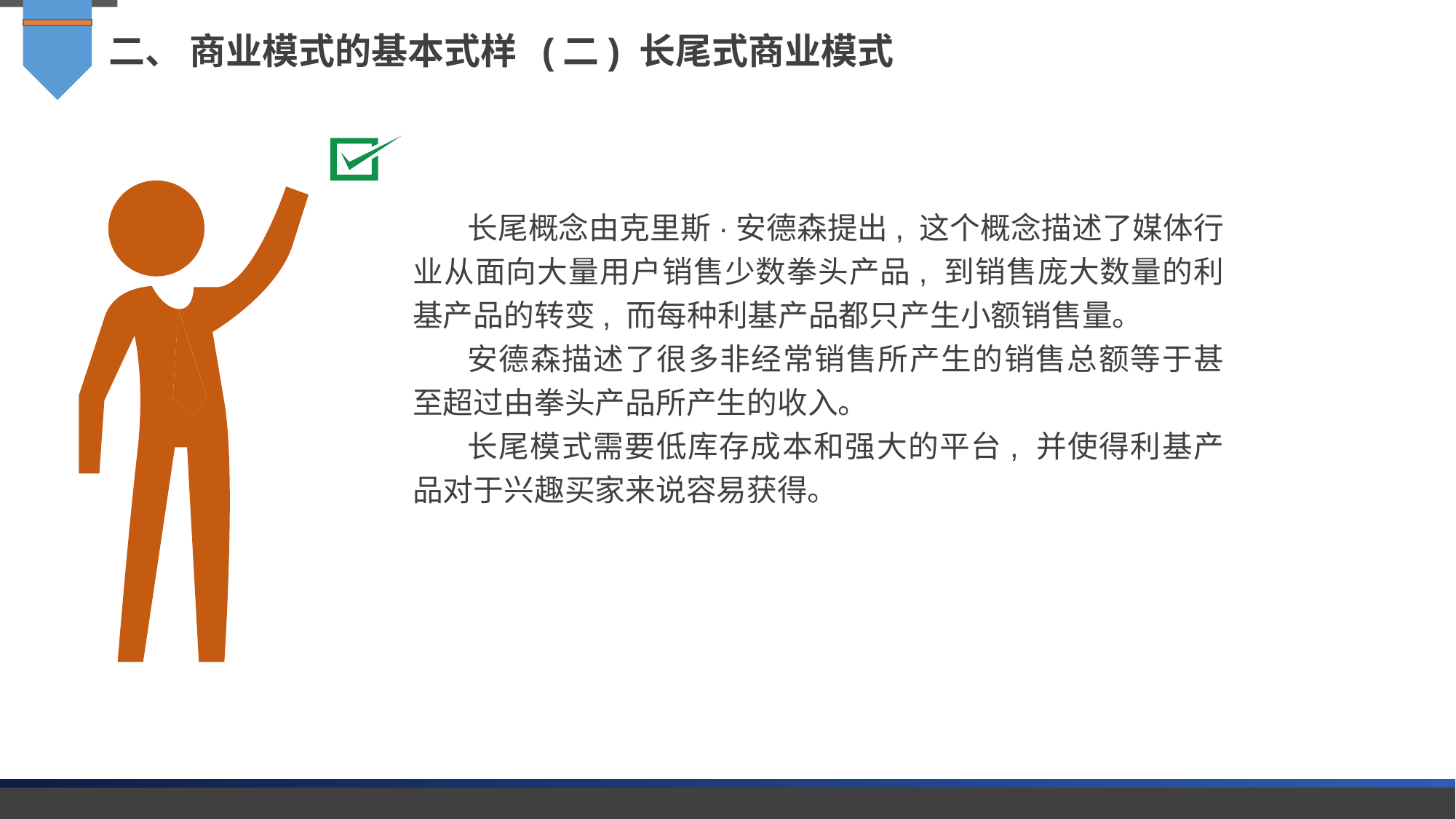

二、 商业模式的基本式样  (二) 长尾式商业模式

长尾概念由克里斯·安德森提出, 这个概念描述了媒体行业从面向大量用户销售少数拳头产品, 到销售庞大数量的利基产品的转变, 而每种利基产品都只产生小额销售量。
安德森描述了很多非经常销售所产生的销售总额等于甚至超过由拳头产品所产生的收入。
长尾模式需要低库存成本和强大的平台, 并使得利基产品对于兴趣买家来说容易获得。